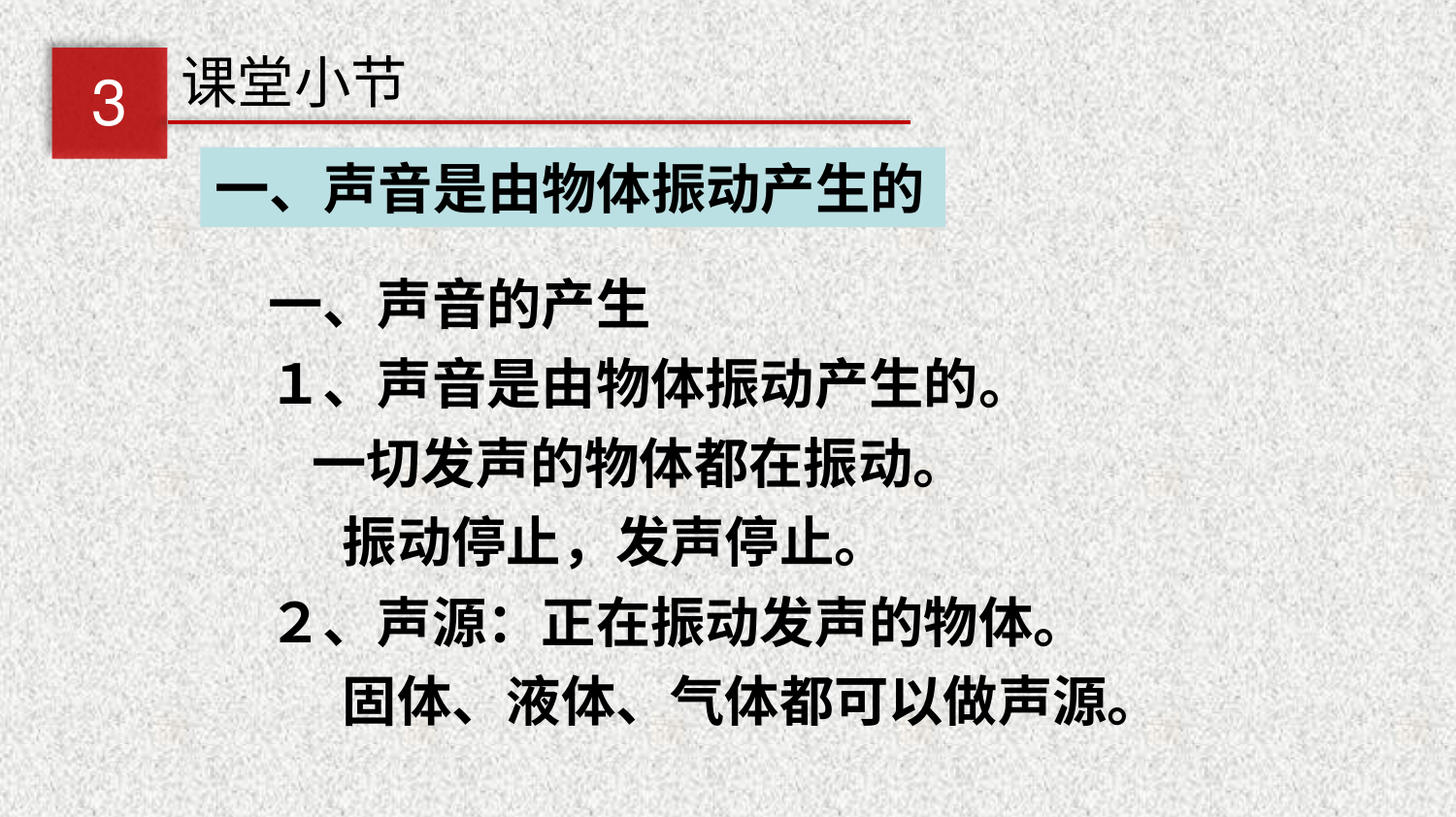

课堂小节

3
一、声音是由物体振动产生的
一、声音的产生
１、声音是由物体振动产生的。
  一切发声的物体都在振动。
    振动停止，发声停止。
２、声源：正在振动发声的物体。
    固体、液体、气体都可以做声源。